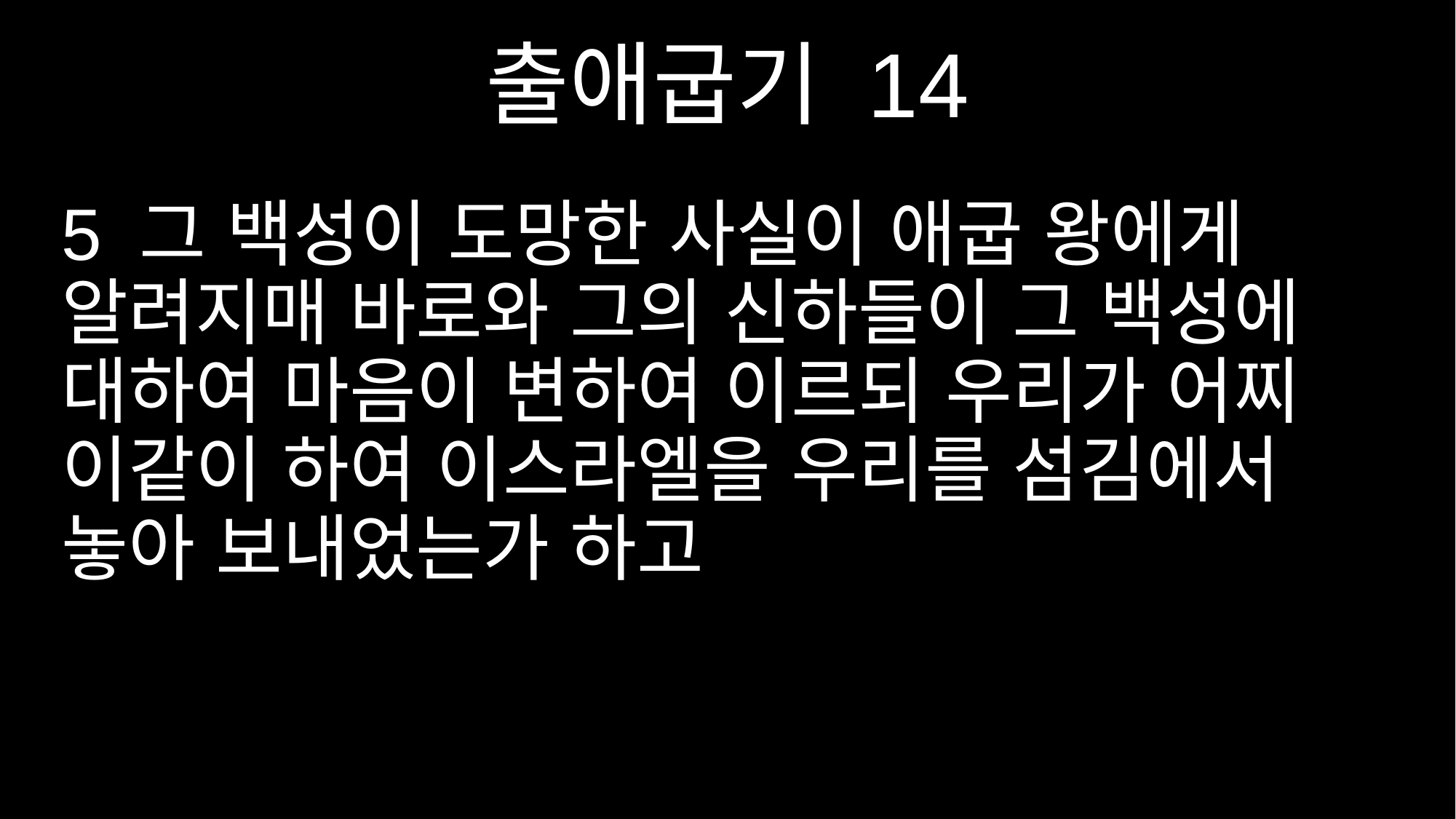

출애굽기 14
5 그 백성이 도망한 사실이 애굽 왕에게 알려지매 바로와 그의 신하들이 그 백성에 대하여 마음이 변하여 이르되 우리가 어찌 이같이 하여 이스라엘을 우리를 섬김에서 놓아 보내었는가 하고